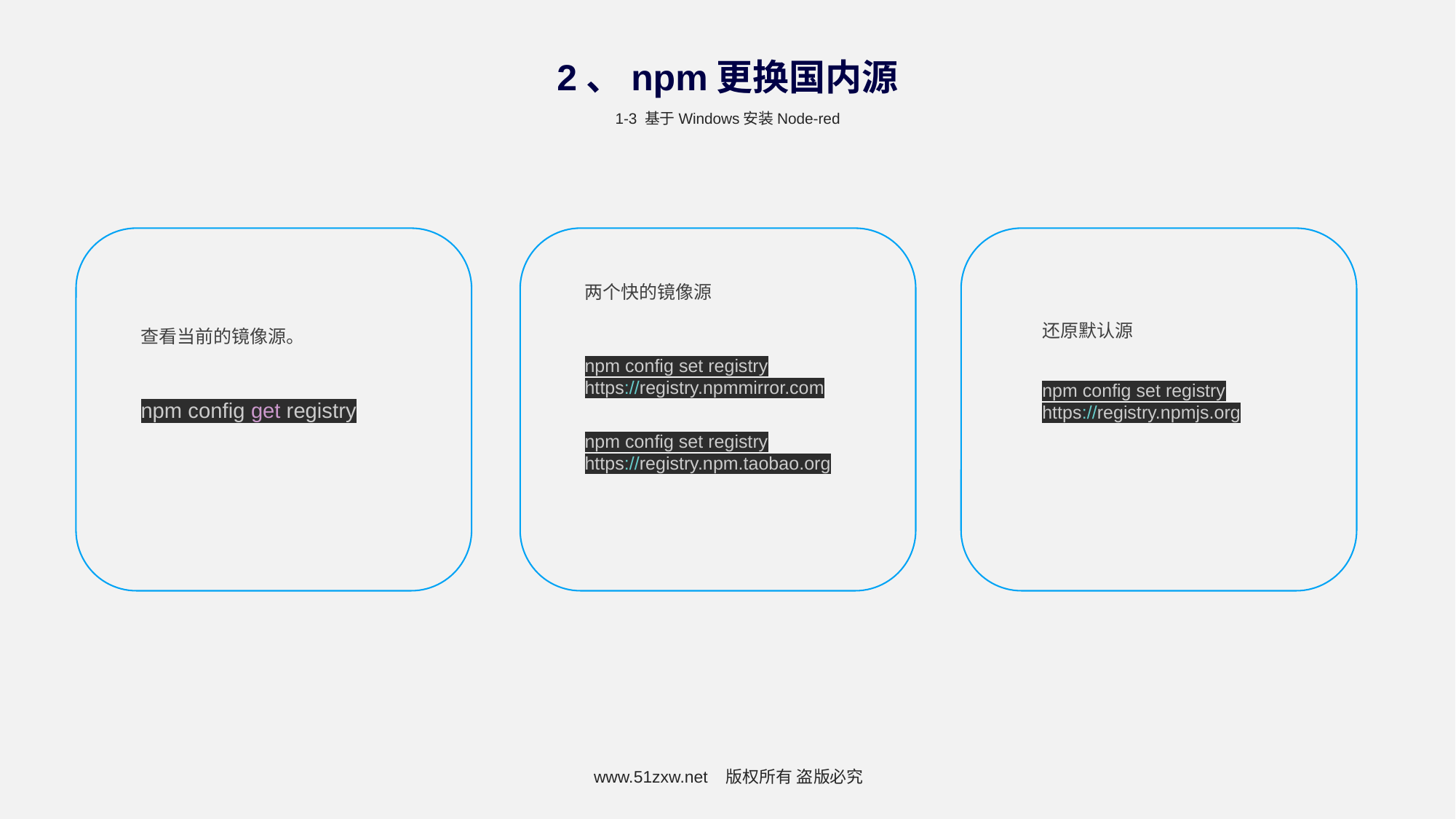

2、npm更换国内源
1-3 基于Windows安装Node-red

查看当前的镜像源。
npm config get registry

两个快的镜像源
npm config set registry https://registry.npmmirror.com
npm config set registry https://registry.npm.taobao.org

还原默认源
npm config set registry https://registry.npmjs.org
www.51zxw.net   版权所有 盗版必究